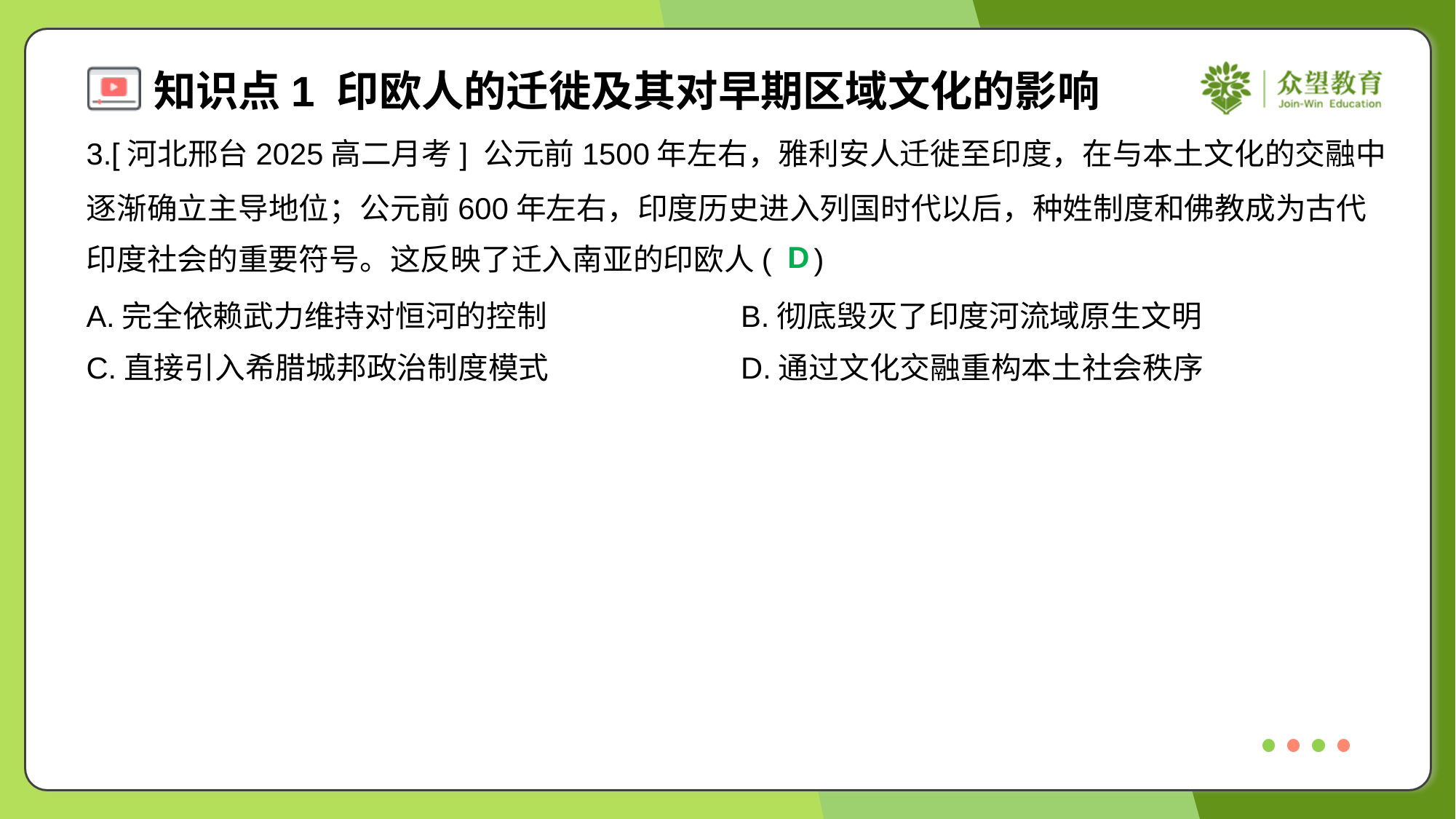

3.[河北邢台2025高二月考] 公元前1500年左右，雅利安人迁徙至印度，在与本土文化的交融中
逐渐确立主导地位；公元前600年左右，印度历史进入列国时代以后，种姓制度和佛教成为古代
印度社会的重要符号。这反映了迁入南亚的印欧人(     )
D
A.完全依赖武力维持对恒河的控制	B.彻底毁灭了印度河流域原生文明
C.直接引入希腊城邦政治制度模式	D.通过文化交融重构本土社会秩序